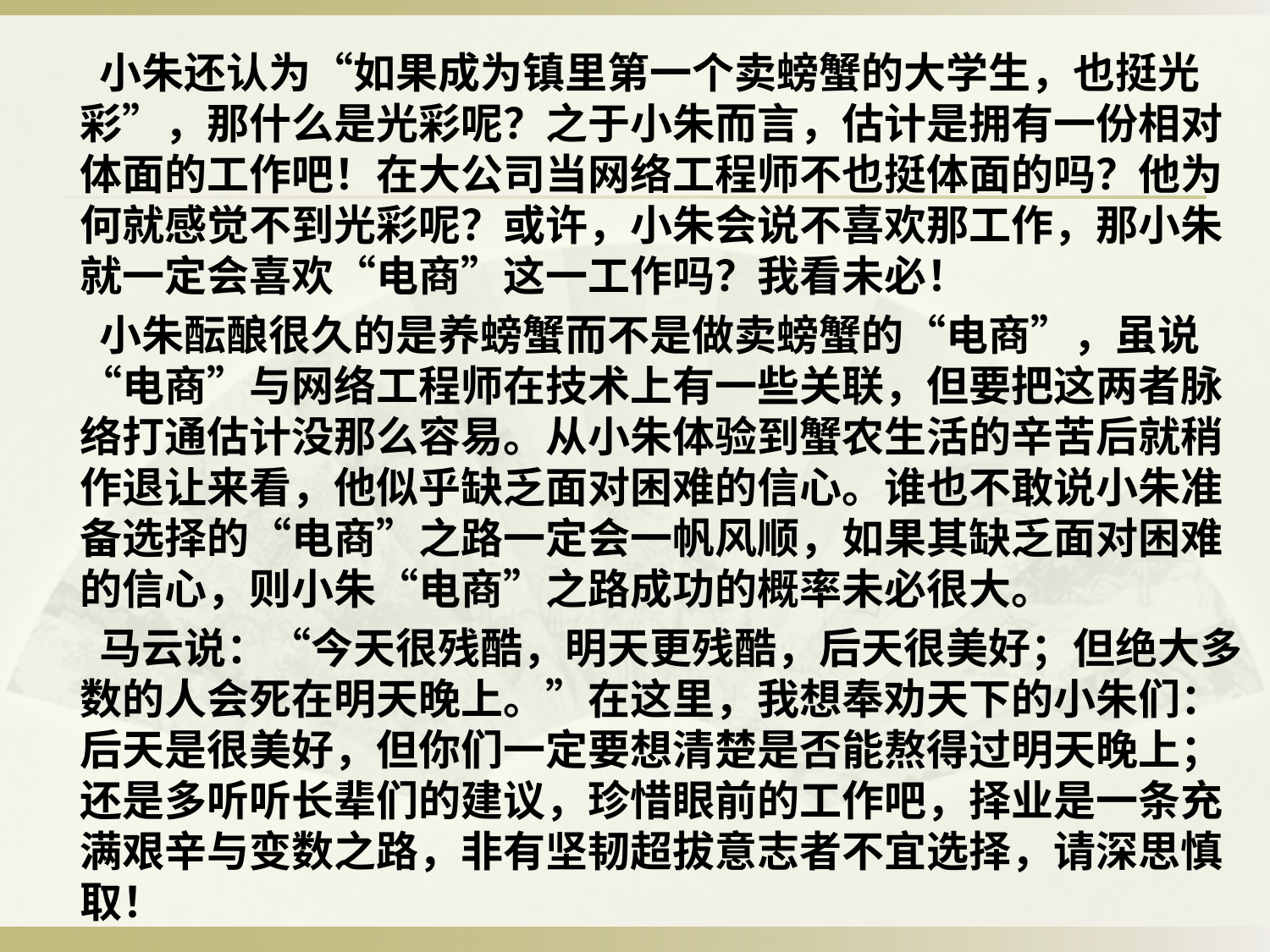

小朱还认为“如果成为镇里第一个卖螃蟹的大学生，也挺光彩”，那什么是光彩呢？之于小朱而言，估计是拥有一份相对体面的工作吧！在大公司当网络工程师不也挺体面的吗？他为何就感觉不到光彩呢？或许，小朱会说不喜欢那工作，那小朱就一定会喜欢“电商”这一工作吗？我看未必！
      小朱酝酿很久的是养螃蟹而不是做卖螃蟹的“电商”，虽说“电商”与网络工程师在技术上有一些关联，但要把这两者脉络打通估计没那么容易。从小朱体验到蟹农生活的辛苦后就稍作退让来看，他似乎缺乏面对困难的信心。谁也不敢说小朱准备选择的“电商”之路一定会一帆风顺，如果其缺乏面对困难的信心，则小朱“电商”之路成功的概率未必很大。
      马云说：“今天很残酷，明天更残酷，后天很美好；但绝大多数的人会死在明天晚上。”在这里，我想奉劝天下的小朱们：后天是很美好，但你们一定要想清楚是否能熬得过明天晚上；还是多听听长辈们的建议，珍惜眼前的工作吧，择业是一条充满艰辛与变数之路，非有坚韧超拔意志者不宜选择，请深思慎取！